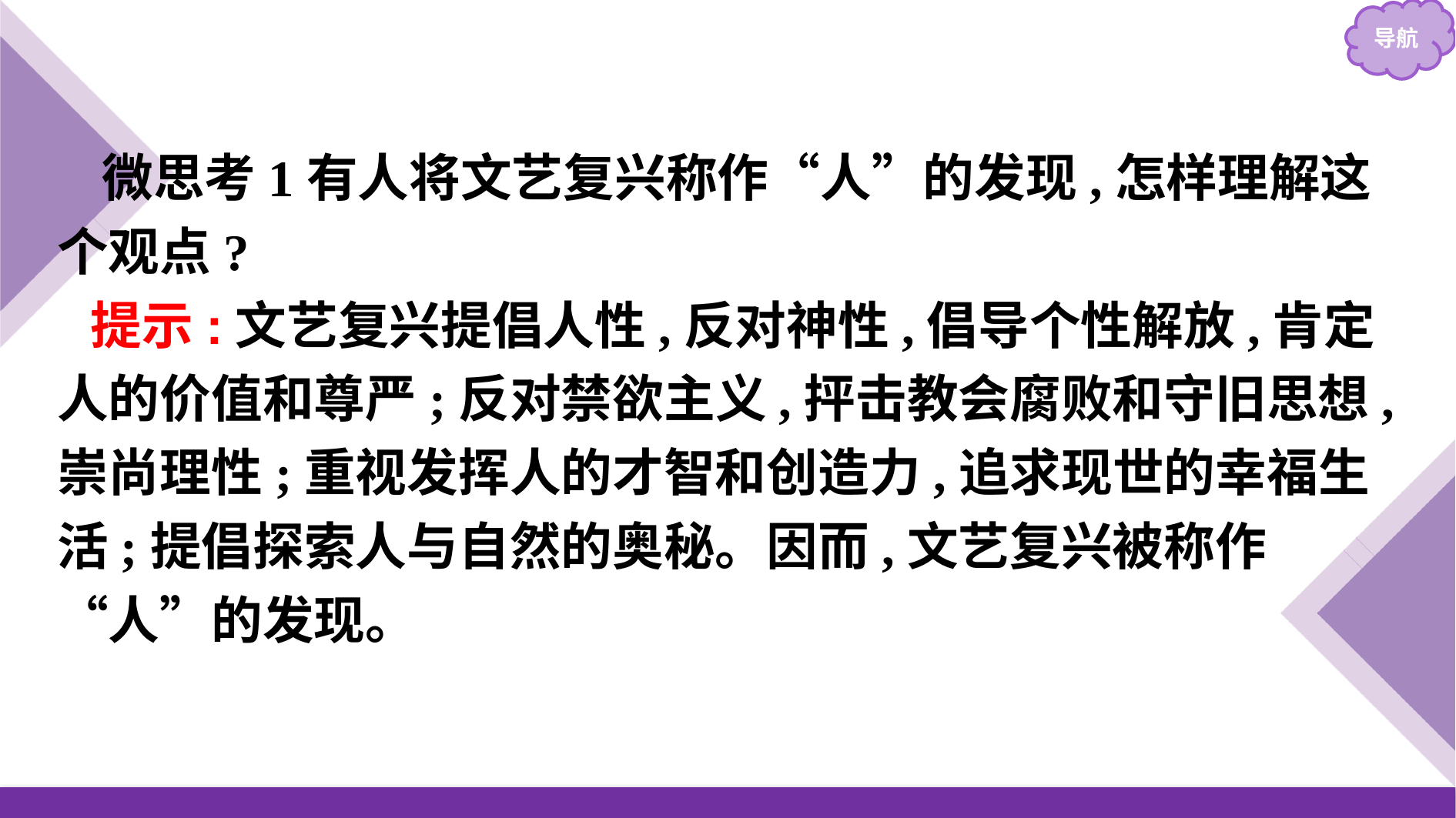

微思考1有人将文艺复兴称作“人”的发现,怎样理解这个观点?
提示:文艺复兴提倡人性,反对神性,倡导个性解放,肯定人的价值和尊严;反对禁欲主义,抨击教会腐败和守旧思想,崇尚理性;重视发挥人的才智和创造力,追求现世的幸福生活;提倡探索人与自然的奥秘。因而,文艺复兴被称作“人”的发现。